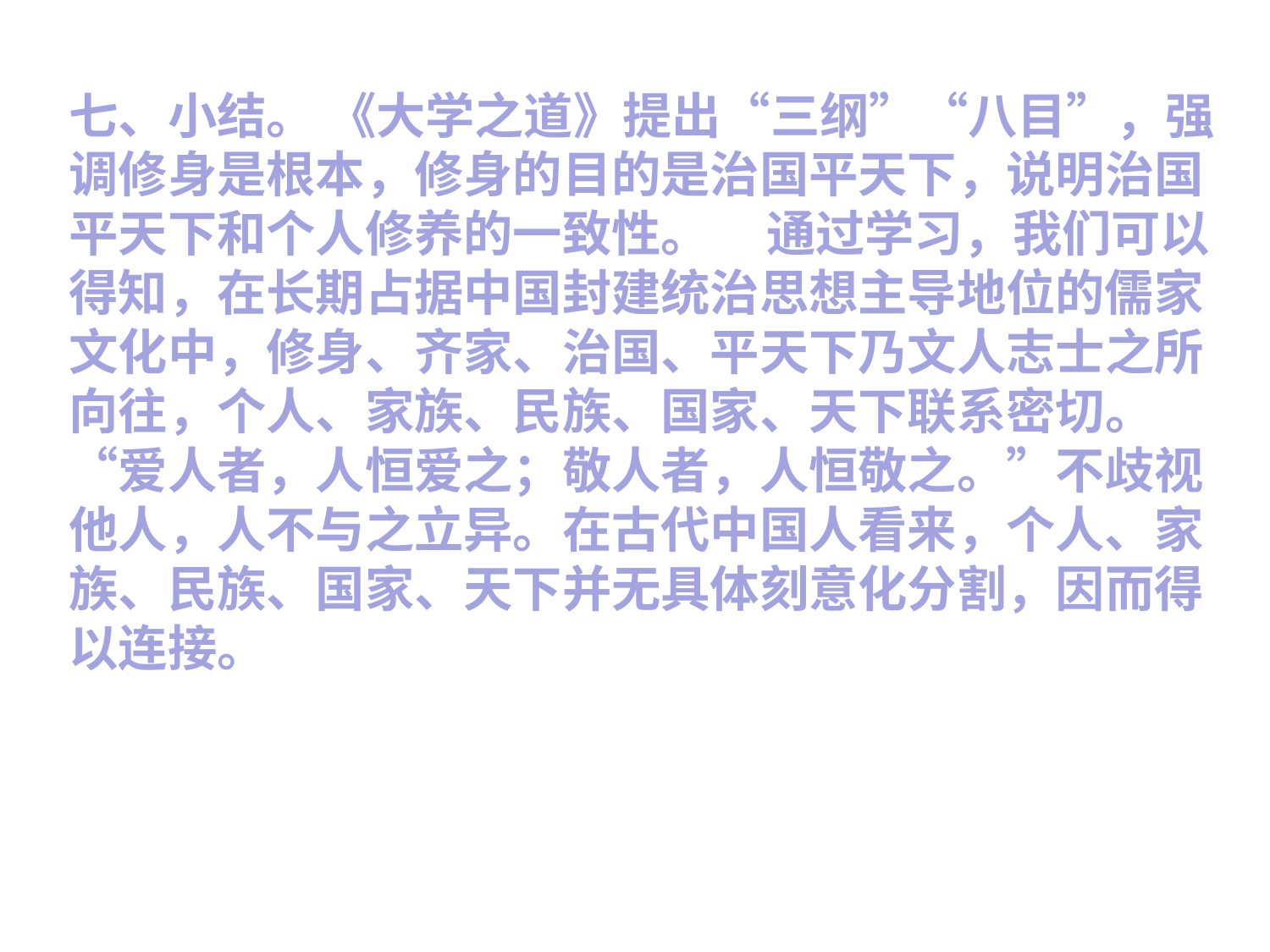

七、小结。 《大学之道》提出“三纲”“八目”，强调修身是根本，修身的目的是治国平天下，说明治国平天下和个人修养的一致性。     通过学习，我们可以得知，在长期占据中国封建统治思想主导地位的儒家文化中，修身、齐家、治国、平天下乃文人志士之所向往，个人、家族、民族、国家、天下联系密切。“爱人者，人恒爱之；敬人者，人恒敬之。”不歧视他人，人不与之立异。在古代中国人看来，个人、家族、民族、国家、天下并无具体刻意化分割，因而得以连接。